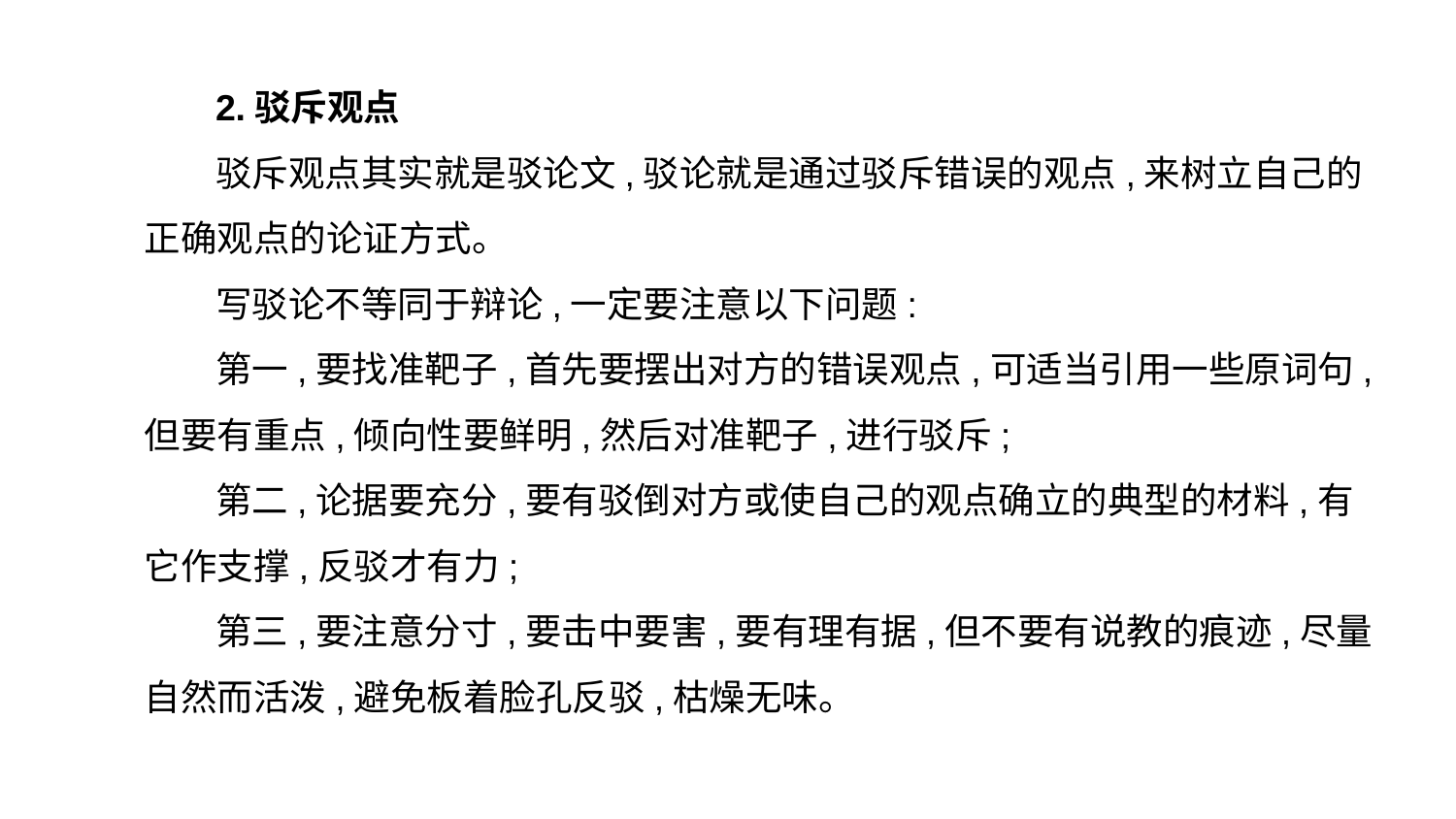

2.驳斥观点
驳斥观点其实就是驳论文,驳论就是通过驳斥错误的观点,来树立自己的正确观点的论证方式。
写驳论不等同于辩论,一定要注意以下问题:
第一,要找准靶子,首先要摆出对方的错误观点,可适当引用一些原词句,但要有重点,倾向性要鲜明,然后对准靶子,进行驳斥;
第二,论据要充分,要有驳倒对方或使自己的观点确立的典型的材料,有它作支撑,反驳才有力;
第三,要注意分寸,要击中要害,要有理有据,但不要有说教的痕迹,尽量自然而活泼,避免板着脸孔反驳,枯燥无味。